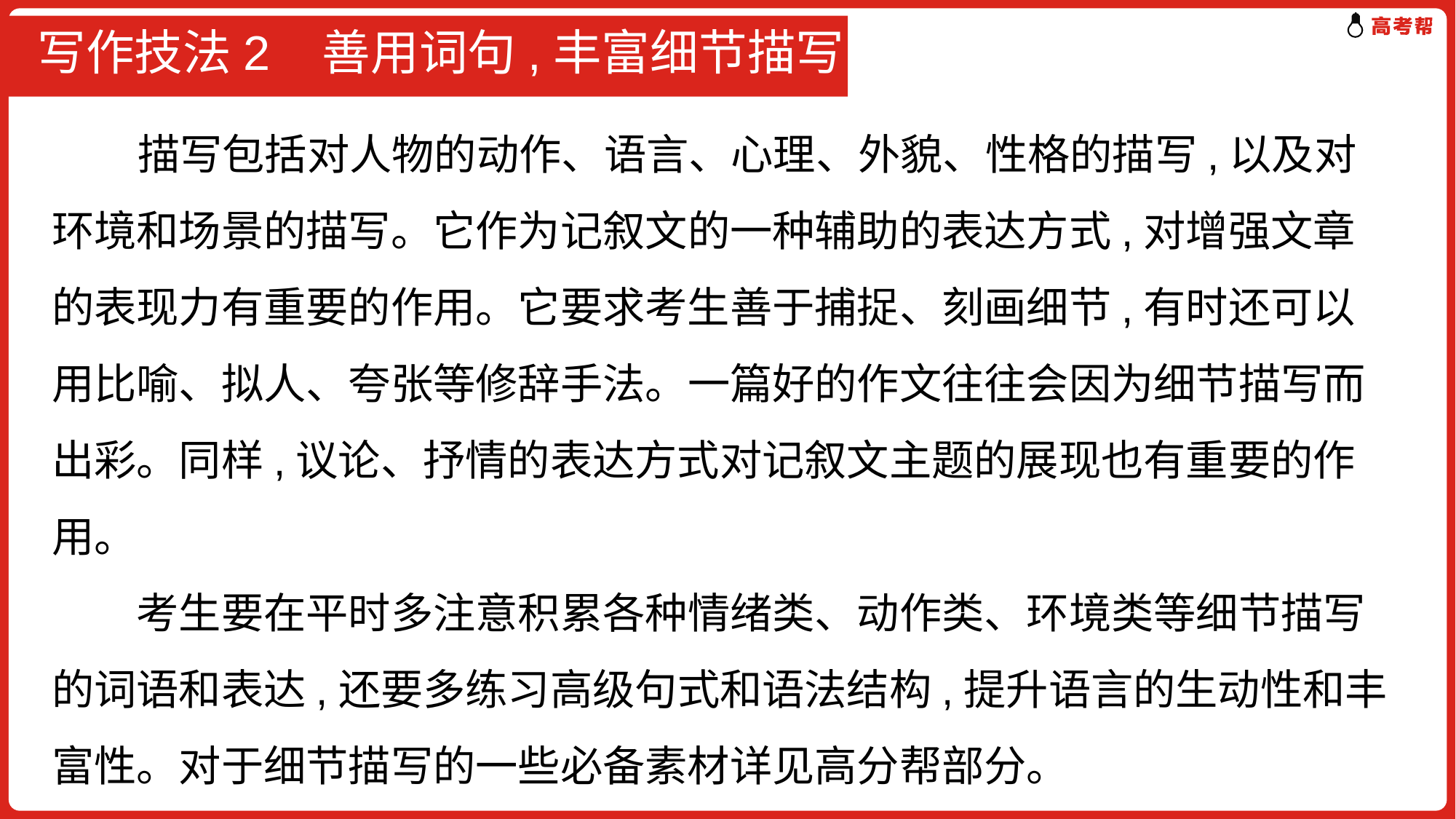

# 写作技法2   善用词句,丰富细节描写
        描写包括对人物的动作、语言、心理、外貌、性格的描写,以及对环境和场景的描写。它作为记叙文的一种辅助的表达方式,对增强文章的表现力有重要的作用。它要求考生善于捕捉、刻画细节,有时还可以用比喻、拟人、夸张等修辞手法。一篇好的作文往往会因为细节描写而出彩。同样,议论、抒情的表达方式对记叙文主题的展现也有重要的作用。
　　考生要在平时多注意积累各种情绪类、动作类、环境类等细节描写的词语和表达,还要多练习高级句式和语法结构,提升语言的生动性和丰富性。对于细节描写的一些必备素材详见高分帮部分。